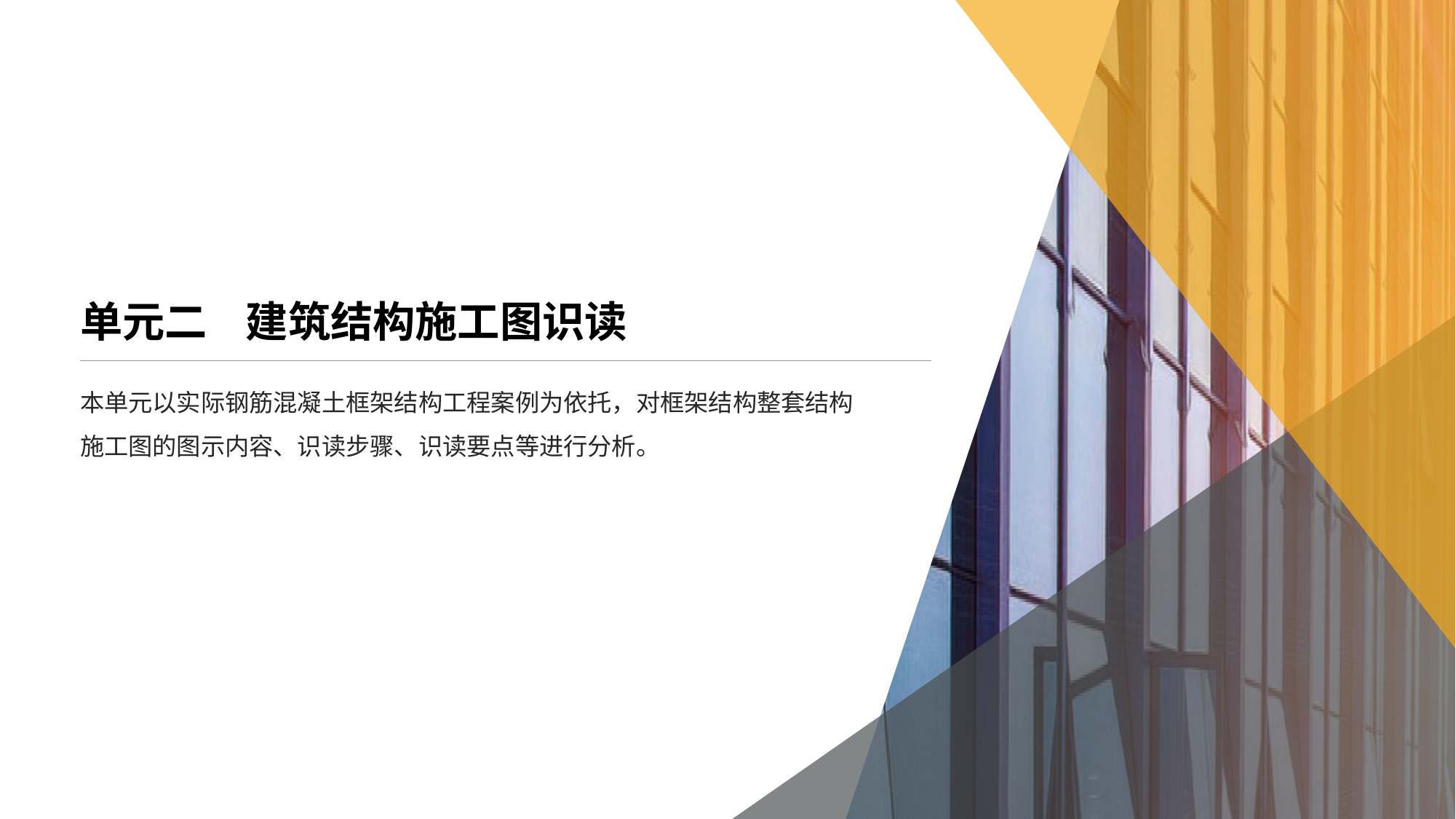

# 单元二    建筑结构施工图识读
本单元以实际钢筋混凝土框架结构工程案例为依托，对框架结构整套结构施工图的图示内容、识读步骤、识读要点等进行分析。